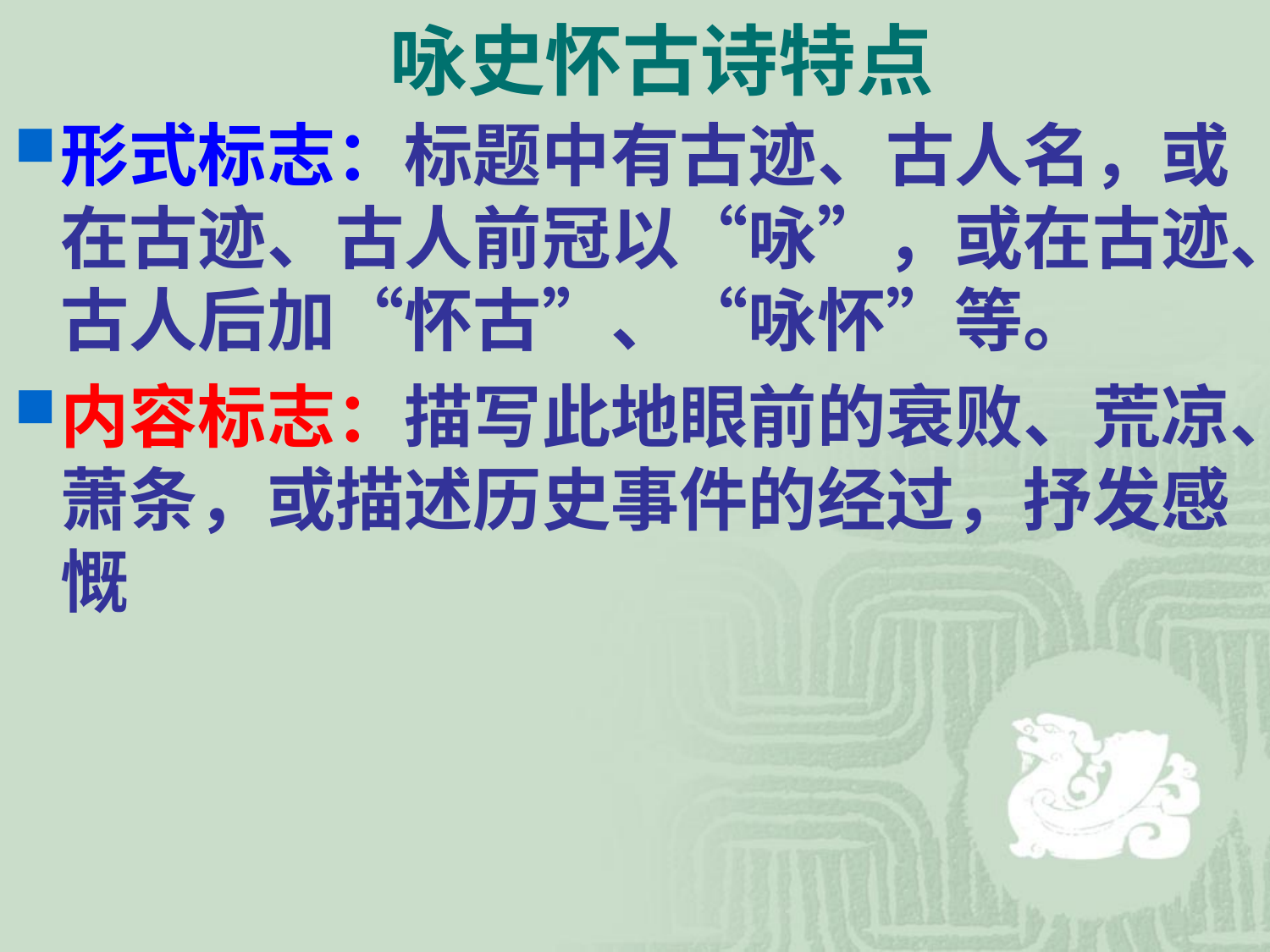

# 咏史怀古诗特点
形式标志：标题中有古迹、古人名，或在古迹、古人前冠以“咏”，或在古迹、古人后加“怀古”、“咏怀”等。
内容标志：描写此地眼前的衰败、荒凉、萧条，或描述历史事件的经过，抒发感慨
7